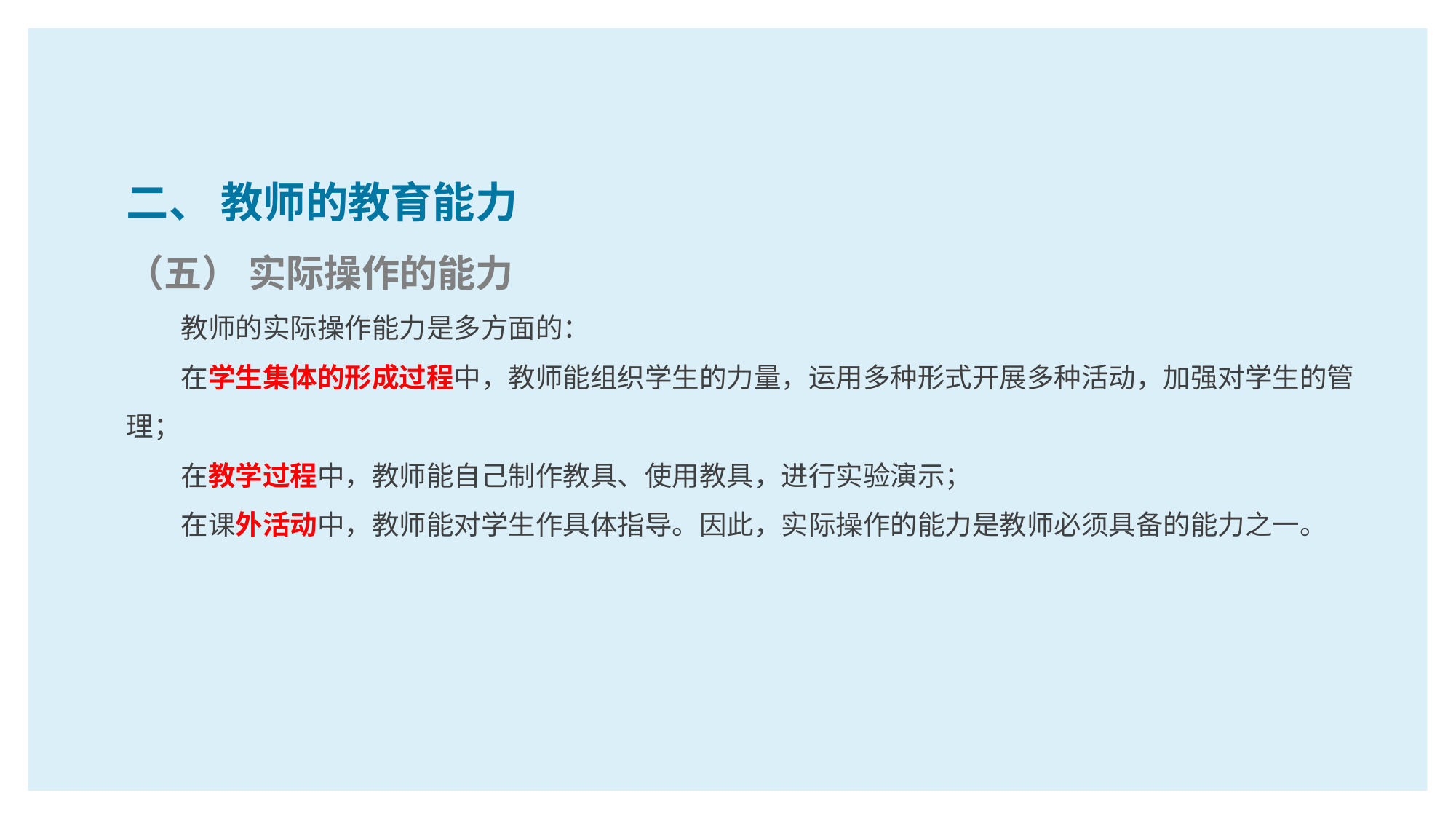

二、 教师的教育能力
（五） 实际操作的能力
教师的实际操作能力是多方面的：
在学生集体的形成过程中，教师能组织学生的力量，运用多种形式开展多种活动，加强对学生的管理；
在教学过程中，教师能自己制作教具、使用教具，进行实验演示；
在课外活动中，教师能对学生作具体指导。因此，实际操作的能力是教师必须具备的能力之一。